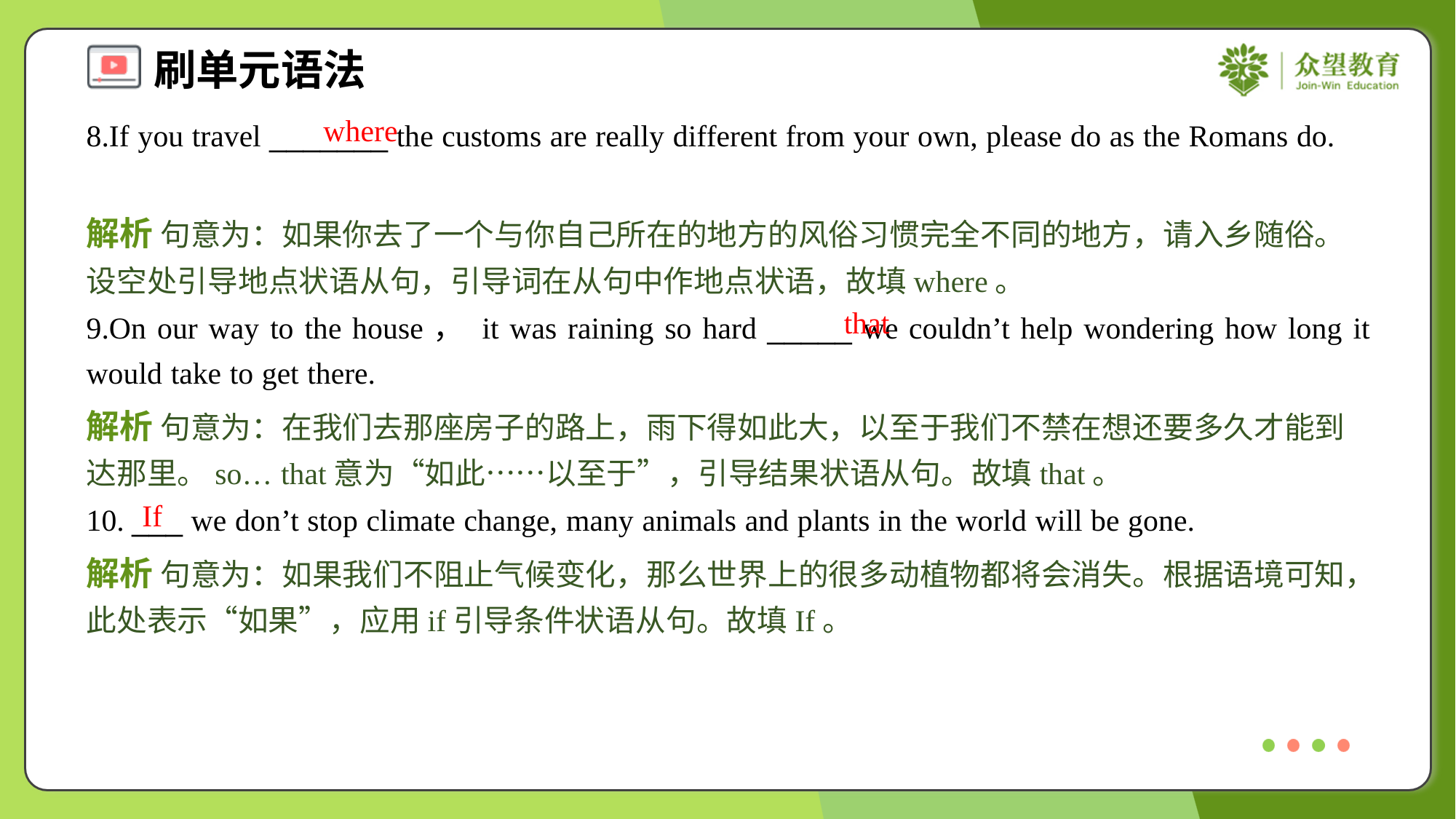

where
8.If you travel _______ the customs are really different from your own, please do as the Romans do.
解析 句意为：如果你去了一个与你自己所在的地方的风俗习惯完全不同的地方，请入乡随俗。设空处引导地点状语从句，引导词在从句中作地点状语，故填where。
that
9.On our way to the house， it was raining so hard _____ we couldn’t help wondering how long it would take to get there.
解析 句意为：在我们去那座房子的路上，雨下得如此大，以至于我们不禁在想还要多久才能到达那里。so… that意为“如此……以至于”，引导结果状语从句。故填that。
If
10. ___ we don’t stop climate change, many animals and plants in the world will be gone.
解析 句意为：如果我们不阻止气候变化，那么世界上的很多动植物都将会消失。根据语境可知，此处表示“如果”，应用if引导条件状语从句。故填If。